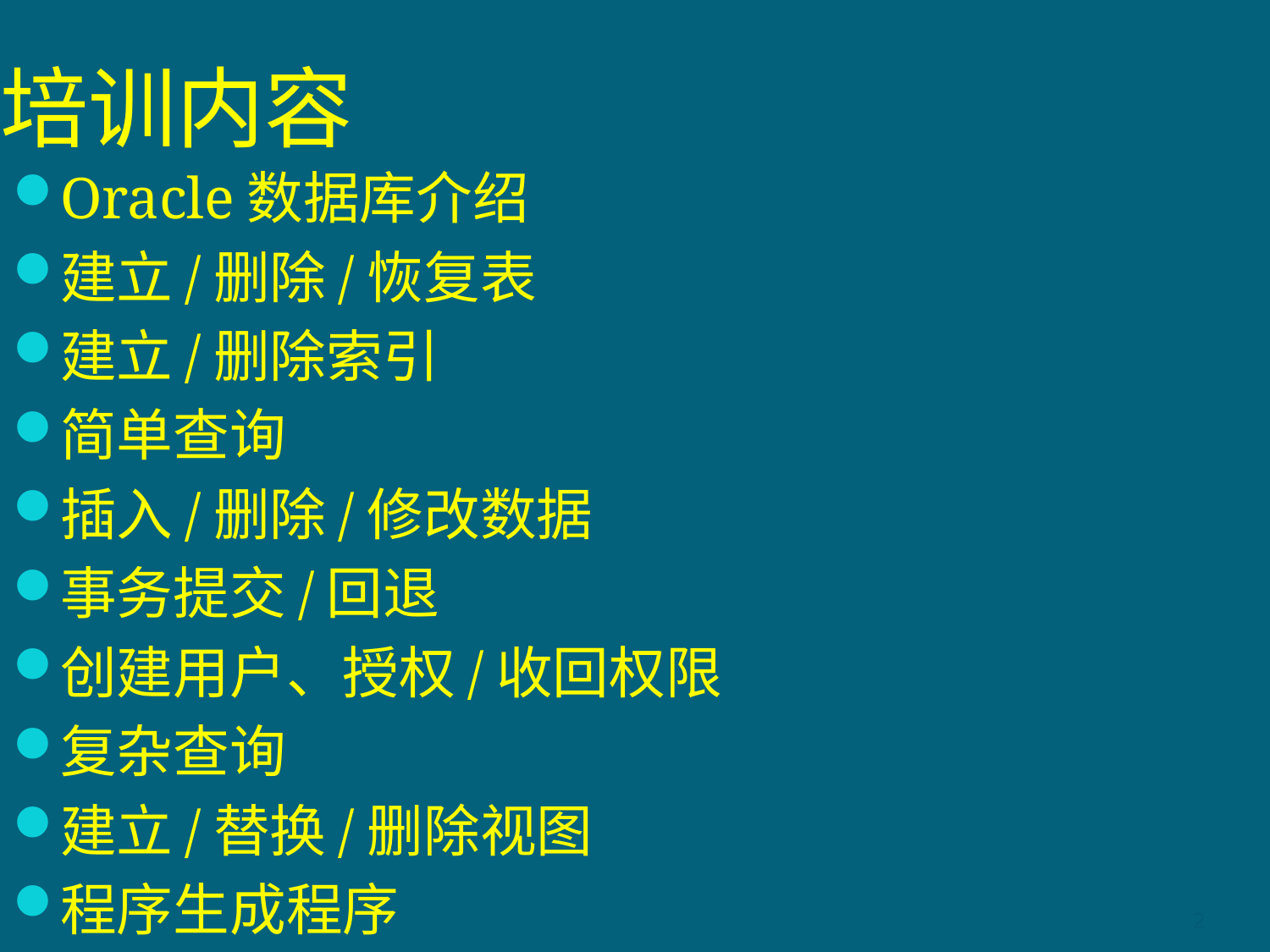

# 培训内容
Oracle数据库介绍
建立/删除/恢复表
建立/删除索引
简单查询
插入/删除/修改数据
事务提交/回退
创建用户、授权/收回权限
复杂查询
建立/替换/删除视图
程序生成程序

2